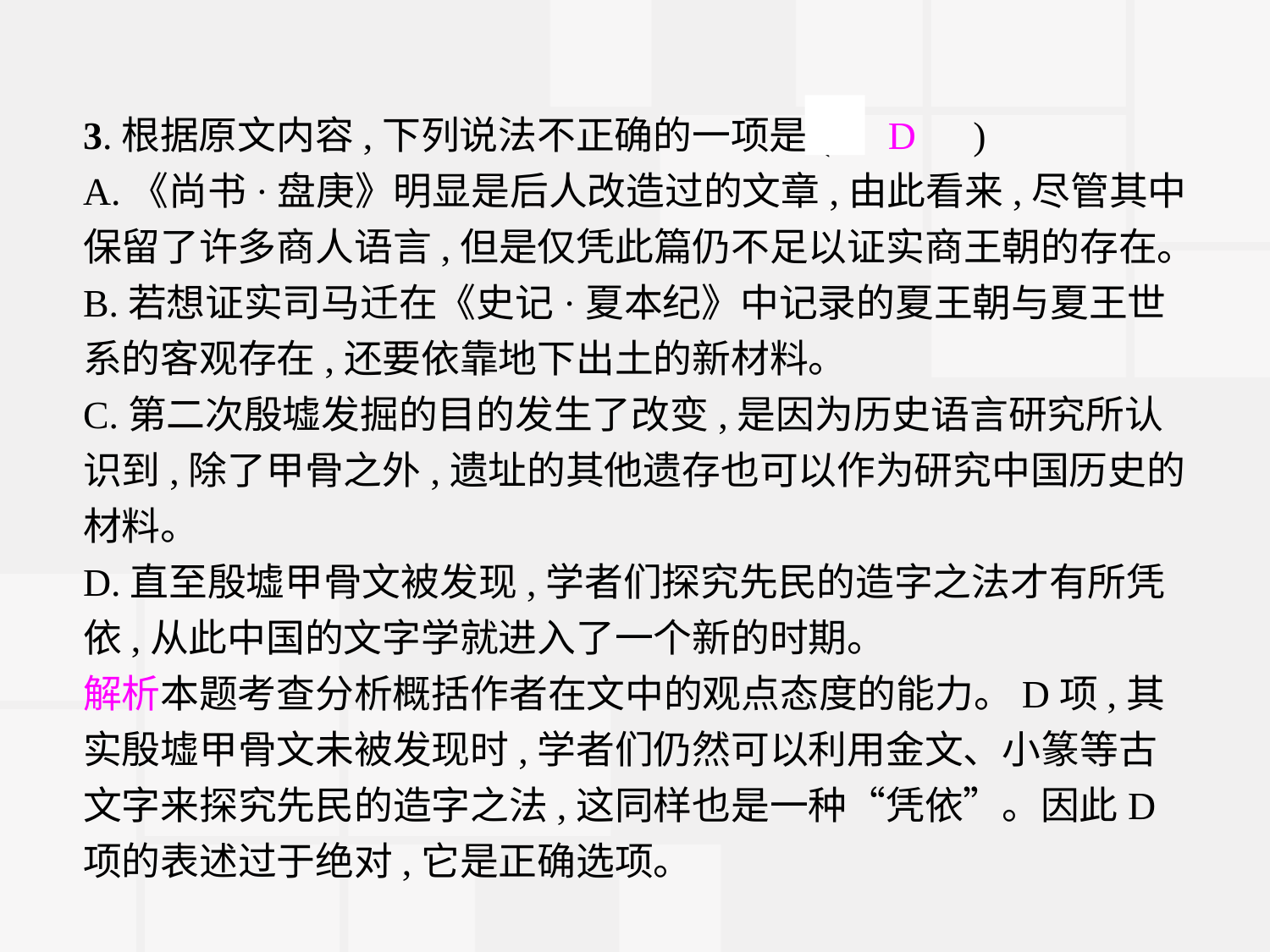

3.根据原文内容,下列说法不正确的一项是(　D　)
A.《尚书·盘庚》明显是后人改造过的文章,由此看来,尽管其中保留了许多商人语言,但是仅凭此篇仍不足以证实商王朝的存在。
B.若想证实司马迁在《史记·夏本纪》中记录的夏王朝与夏王世系的客观存在,还要依靠地下出土的新材料。
C.第二次殷墟发掘的目的发生了改变,是因为历史语言研究所认识到,除了甲骨之外,遗址的其他遗存也可以作为研究中国历史的材料。
D.直至殷墟甲骨文被发现,学者们探究先民的造字之法才有所凭依,从此中国的文字学就进入了一个新的时期。
解析本题考查分析概括作者在文中的观点态度的能力。D项,其实殷墟甲骨文未被发现时,学者们仍然可以利用金文、小篆等古文字来探究先民的造字之法,这同样也是一种“凭依”。因此D项的表述过于绝对,它是正确选项。